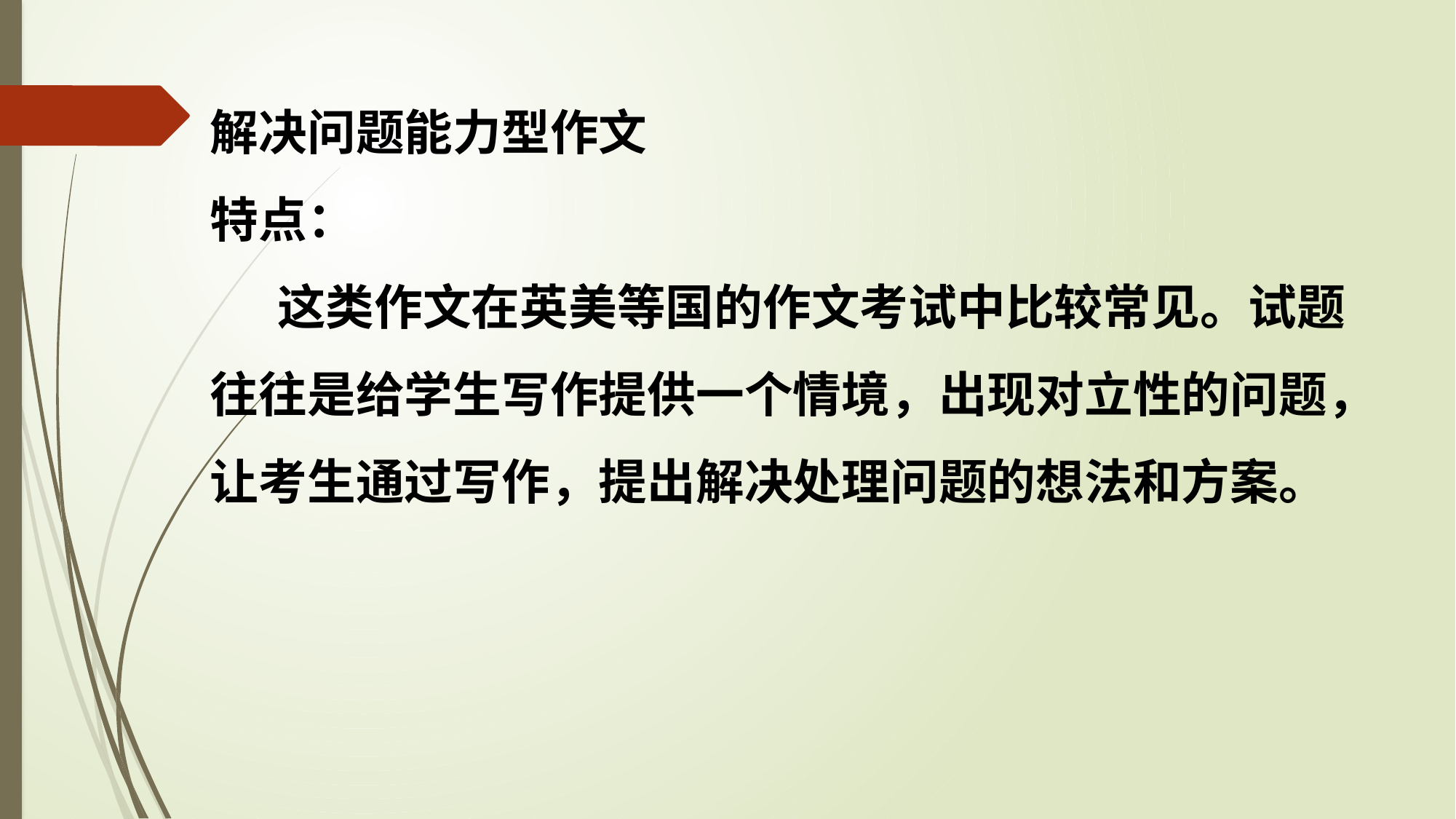

解决问题能力型作文
特点：
     这类作文在英美等国的作文考试中比较常见。试题往往是给学生写作提供一个情境，出现对立性的问题，让考生通过写作，提出解决处理问题的想法和方案。